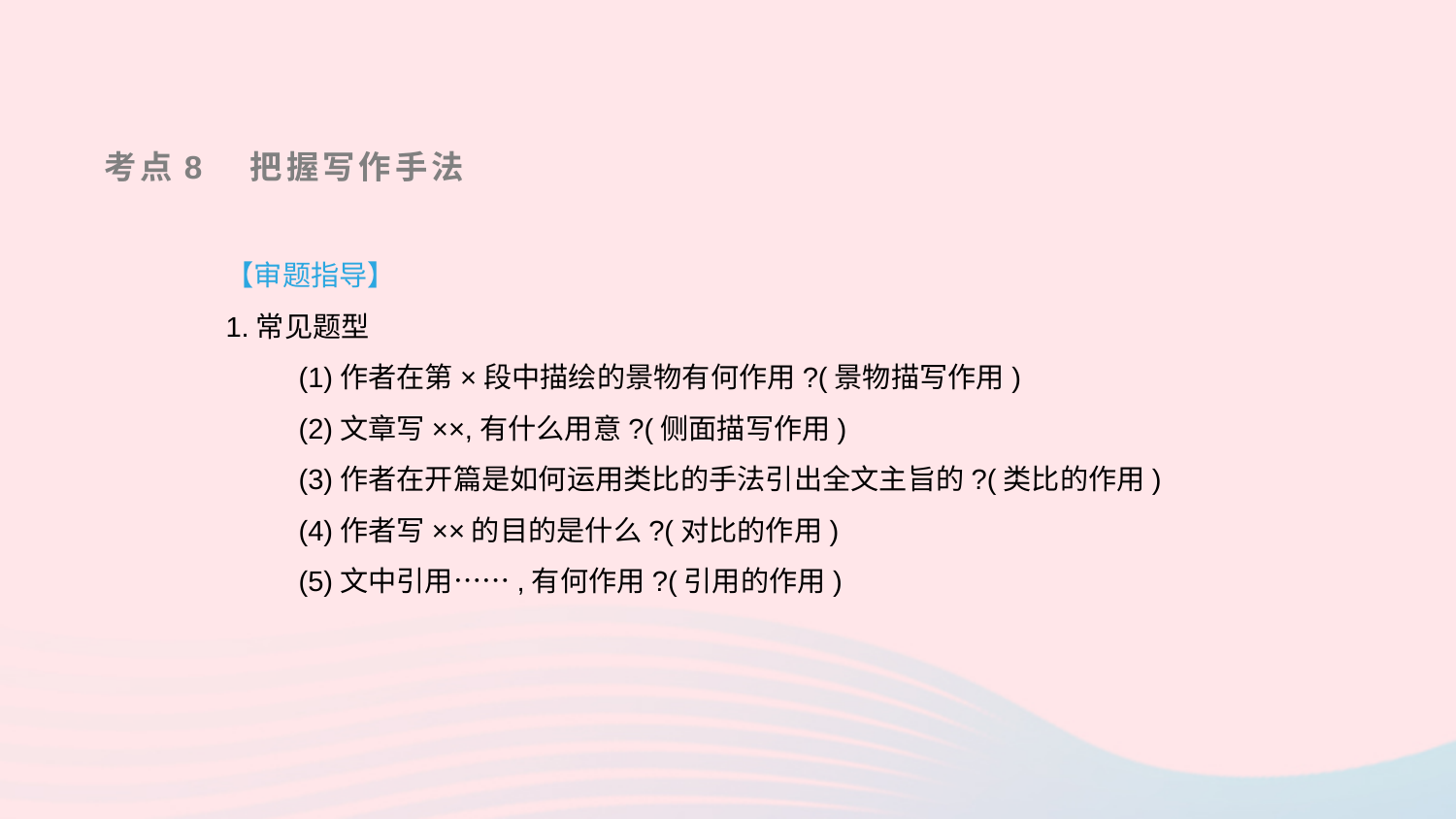

考点8　把握写作手法
【审题指导】
1.常见题型
(1)作者在第×段中描绘的景物有何作用?(景物描写作用)
(2)文章写××,有什么用意?(侧面描写作用)
(3)作者在开篇是如何运用类比的手法引出全文主旨的?(类比的作用)
(4)作者写××的目的是什么?(对比的作用)
(5)文中引用……,有何作用?(引用的作用)